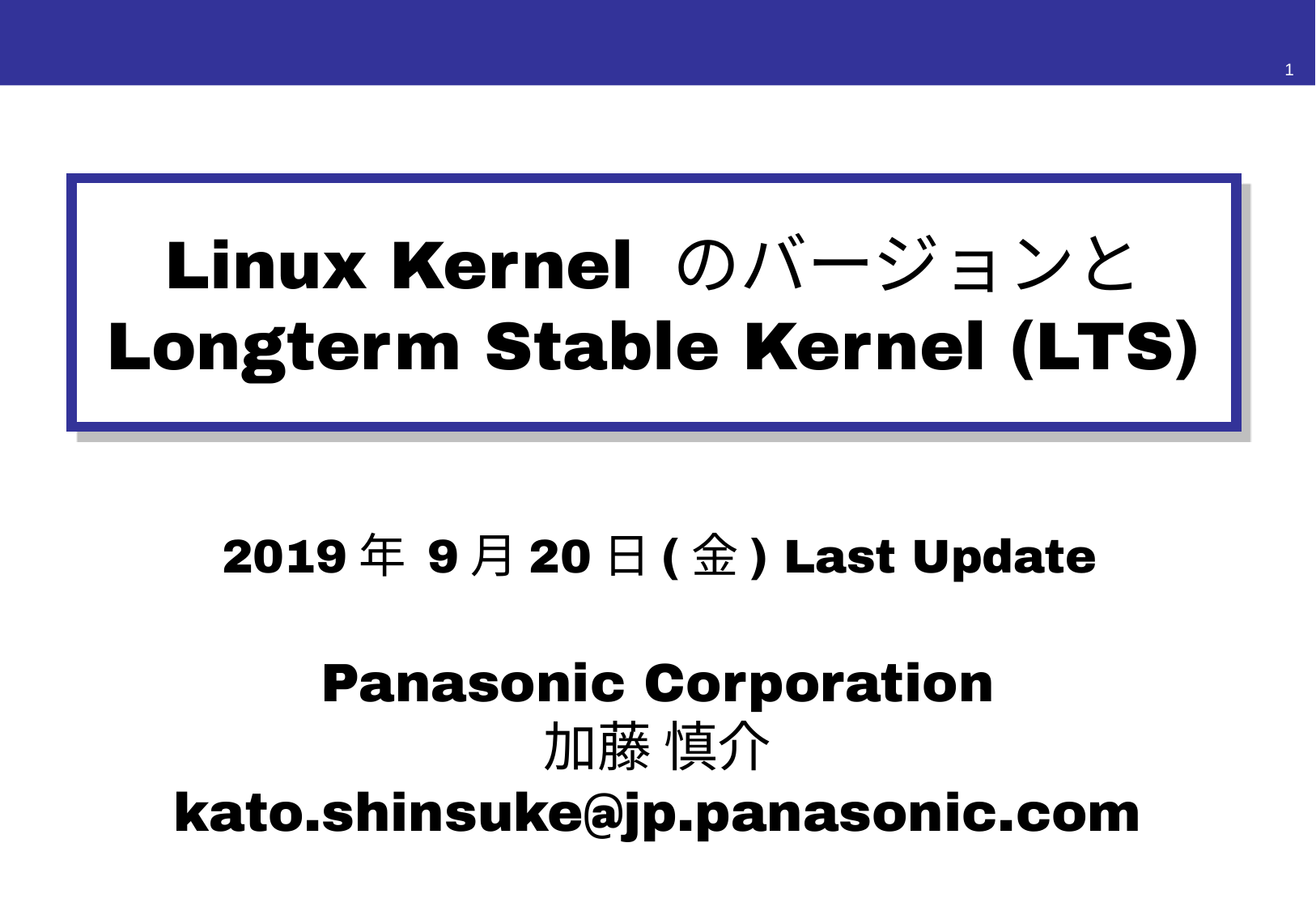

1
Linux Kernel のバージョンと
Longterm Stable Kernel (LTS)
2019年 9月20日(金) Last Update
Panasonic Corporation
加藤 慎介
kato.shinsuke@jp.panasonic.com